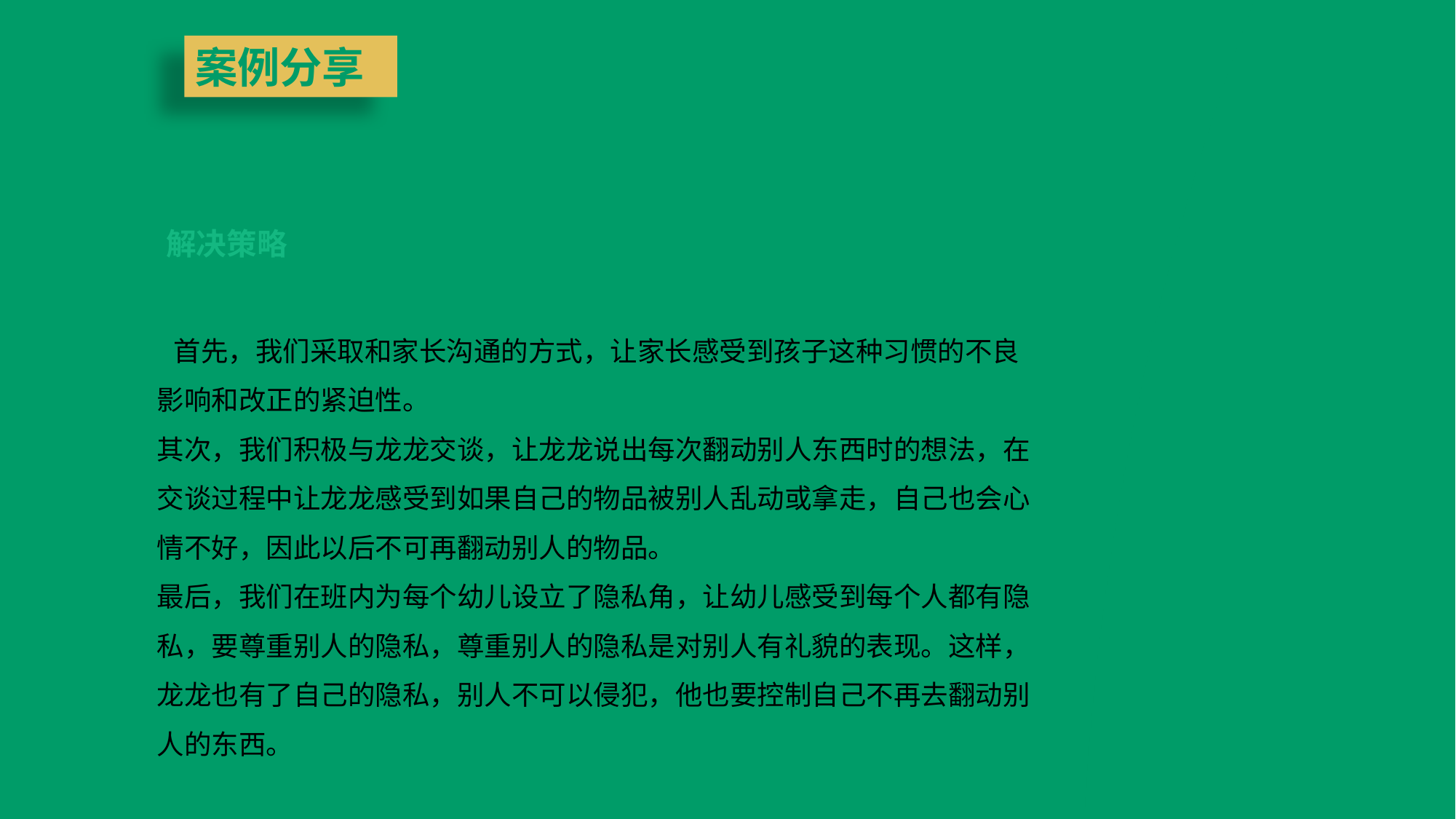

案例分享
解决策略

  首先，我们采取和家长沟通的方式，让家长感受到孩子这种习惯的不良影响和改正的紧迫性。
其次，我们积极与龙龙交谈，让龙龙说出每次翻动别人东西时的想法，在交谈过程中让龙龙感受到如果自己的物品被别人乱动或拿走，自己也会心情不好，因此以后不可再翻动别人的物品。
最后，我们在班内为每个幼儿设立了隐私角，让幼儿感受到每个人都有隐私，要尊重别人的隐私，尊重别人的隐私是对别人有礼貌的表现。这样，龙龙也有了自己的隐私，别人不可以侵犯，他也要控制自己不再去翻动别人的东西。

INDUCTION TRAINING